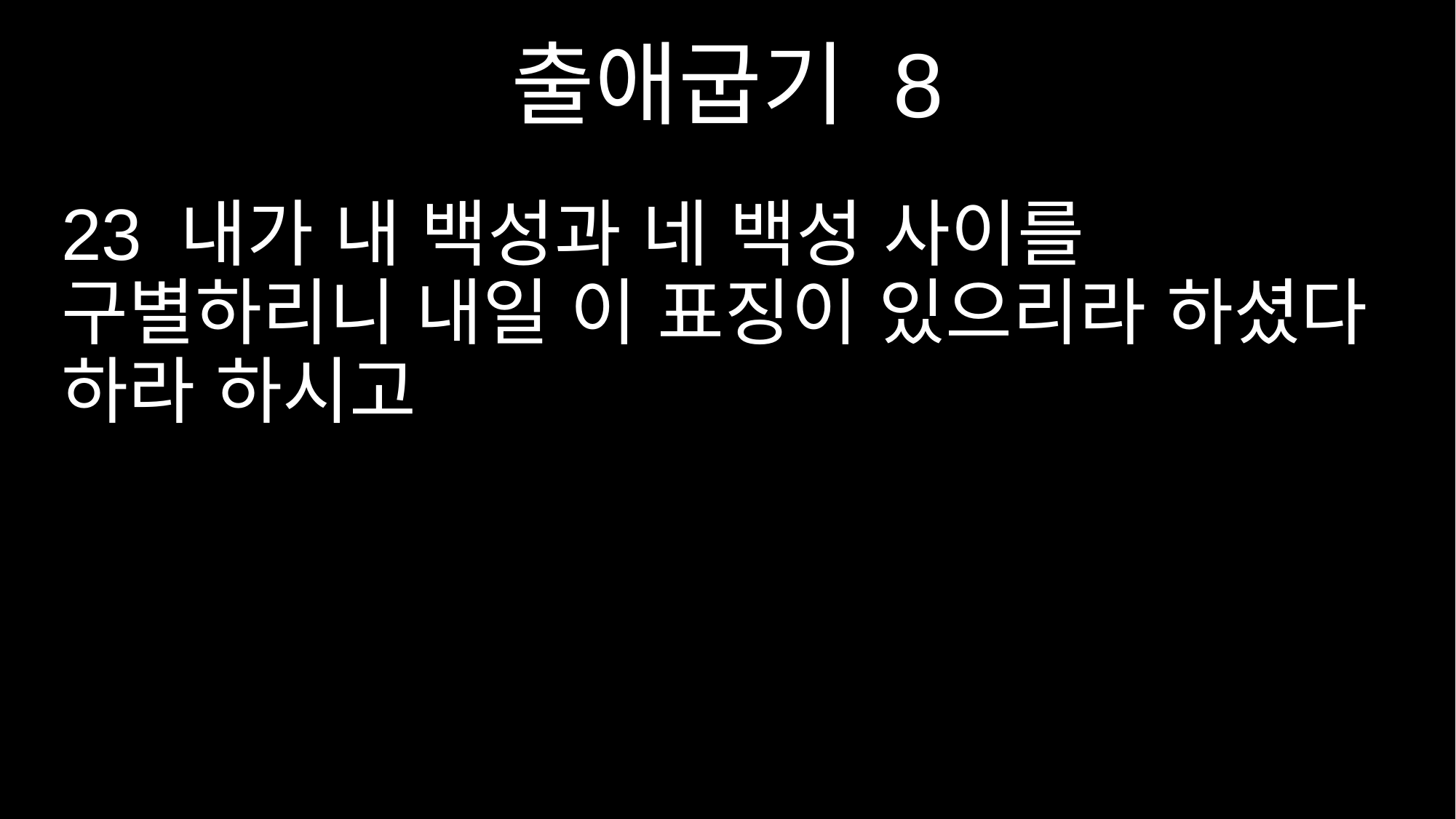

출애굽기 8
23 내가 내 백성과 네 백성 사이를 구별하리니 내일 이 표징이 있으리라 하셨다 하라 하시고